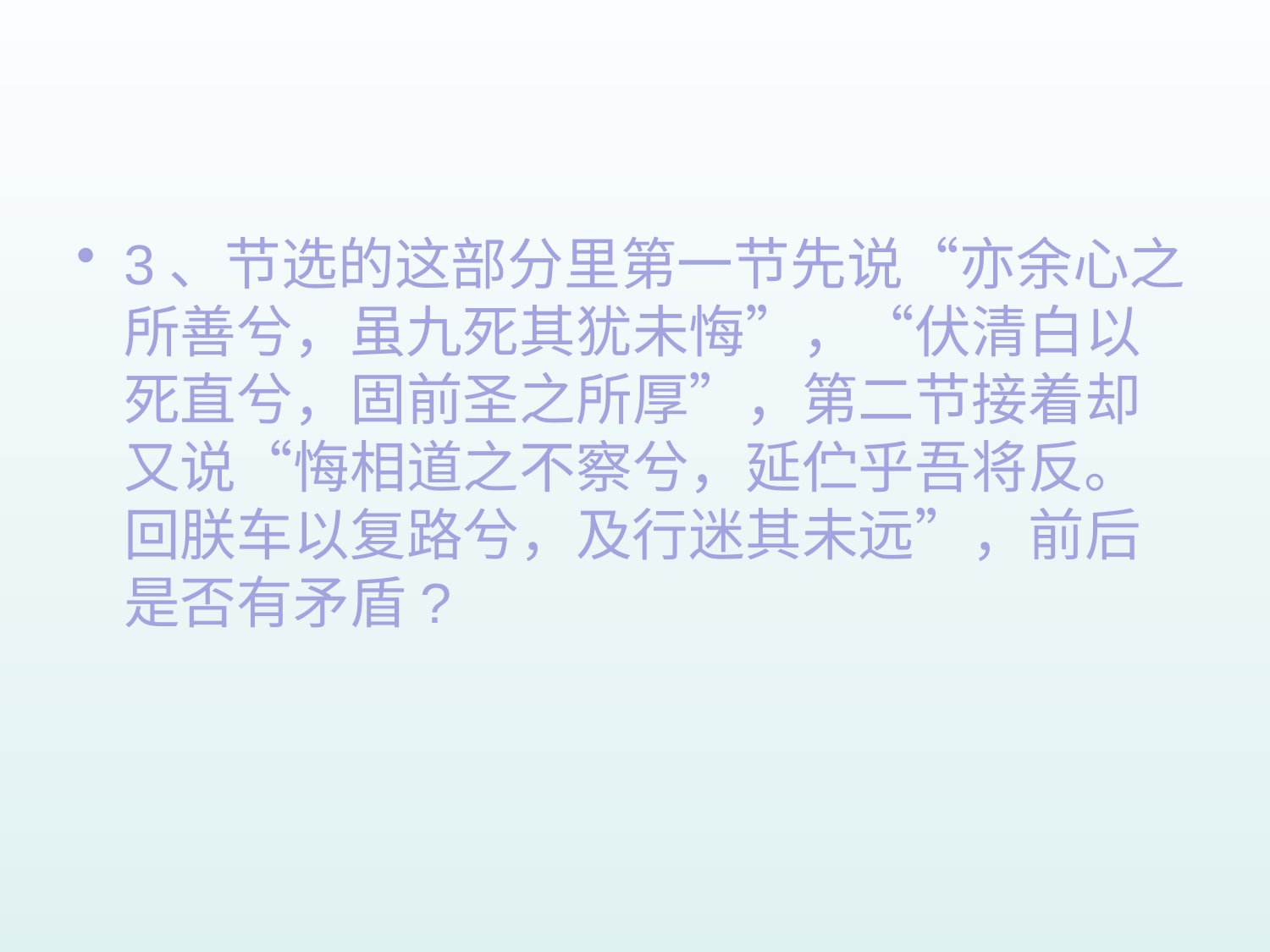

#
3、节选的这部分里第一节先说“亦余心之所善兮，虽九死其犹未悔”，“伏清白以死直兮，固前圣之所厚”，第二节接着却又说“悔相道之不察兮，延伫乎吾将反。回朕车以复路兮，及行迷其未远”，前后是否有矛盾?